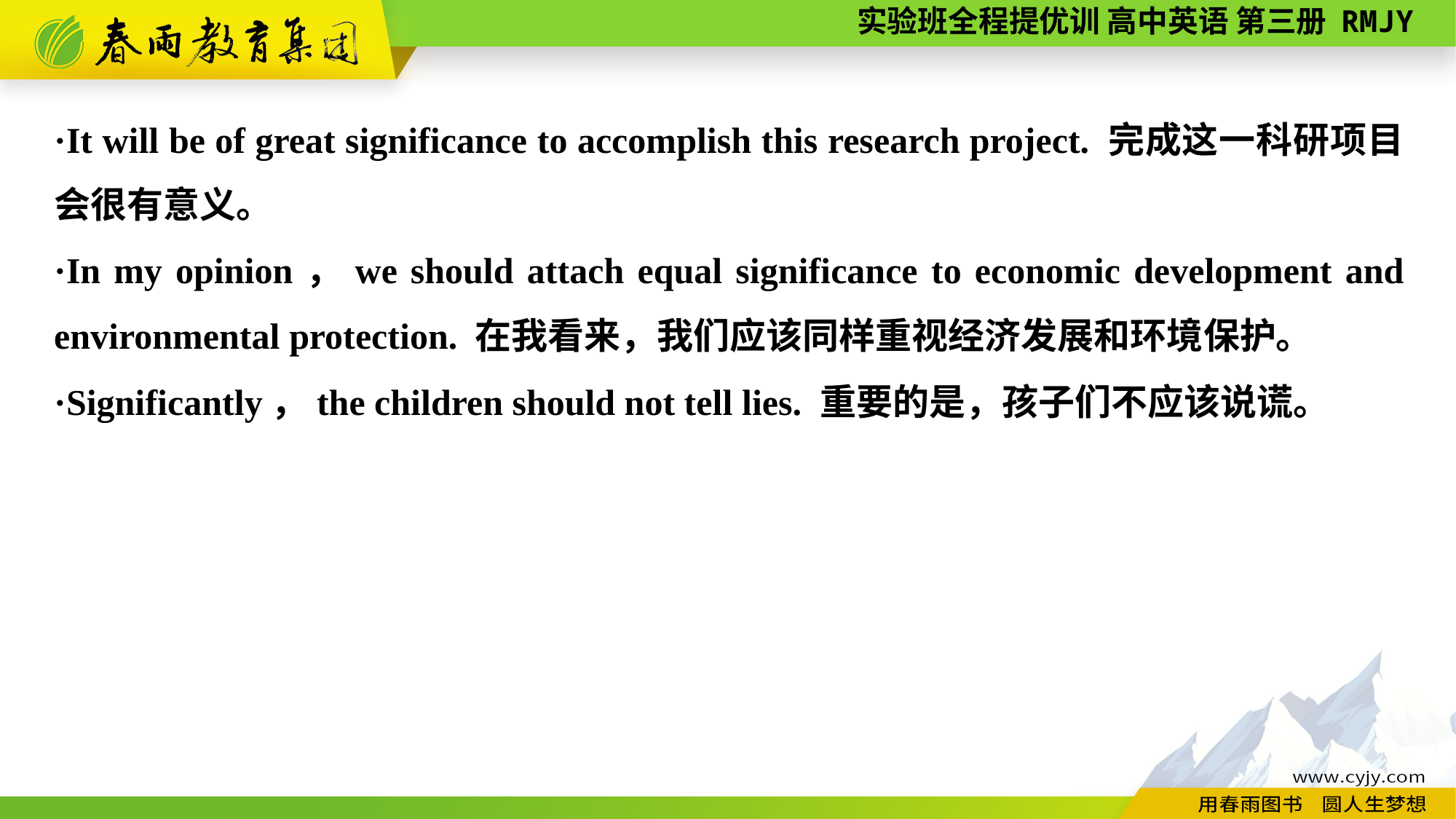

·It will be of great significance to accomplish this research project. 完成这一科研项目会很有意义。
·In my opinion，we should attach equal significance to economic development and environmental protection. 在我看来，我们应该同样重视经济发展和环境保护。
·Significantly，the children should not tell lies. 重要的是，孩子们不应该说谎。